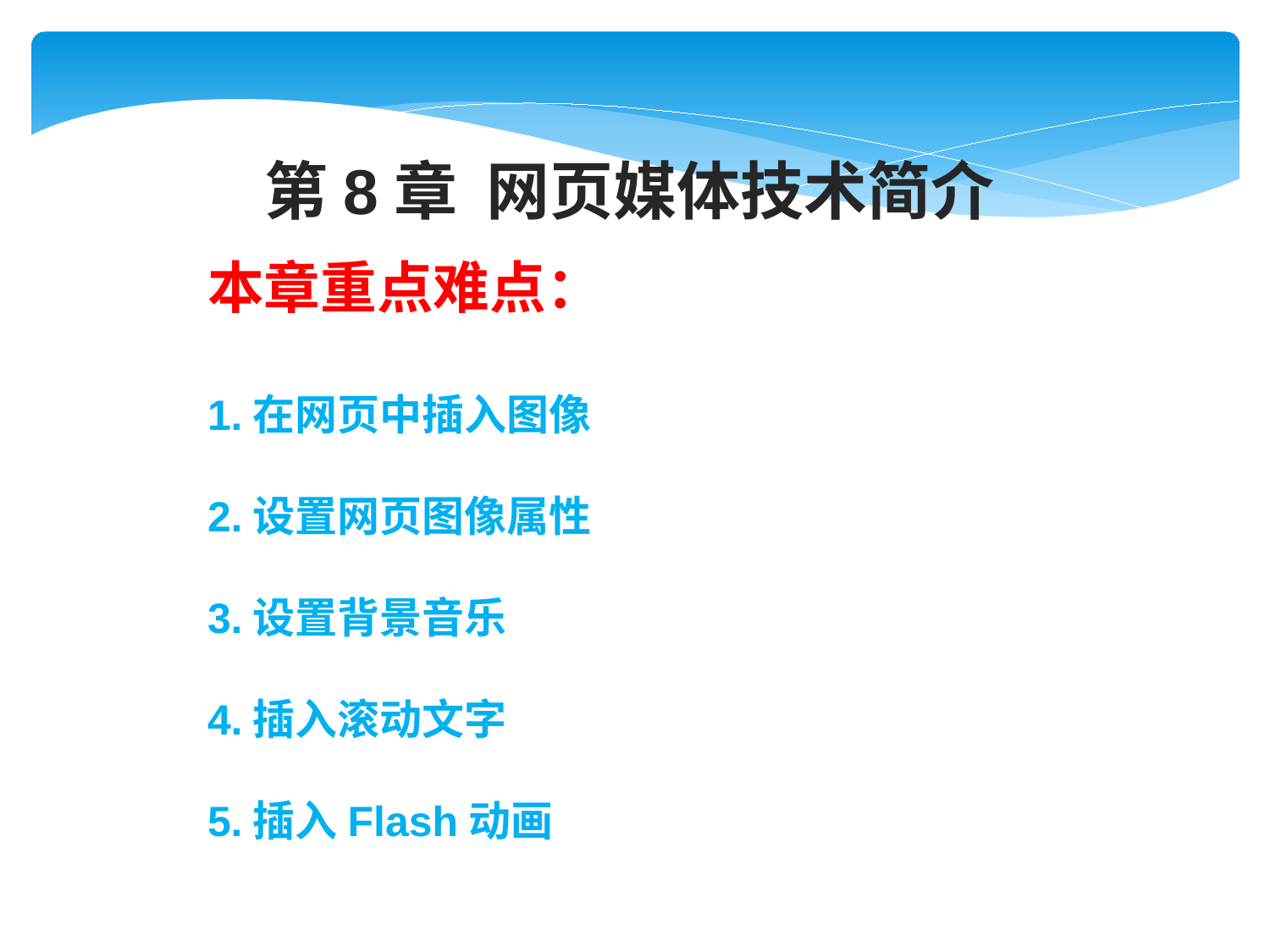

第8章  网页媒体技术简介
本章重点难点：

1.在网页中插入图像

2.设置网页图像属性

3.设置背景音乐

4.插入滚动文字

5.插入Flash动画